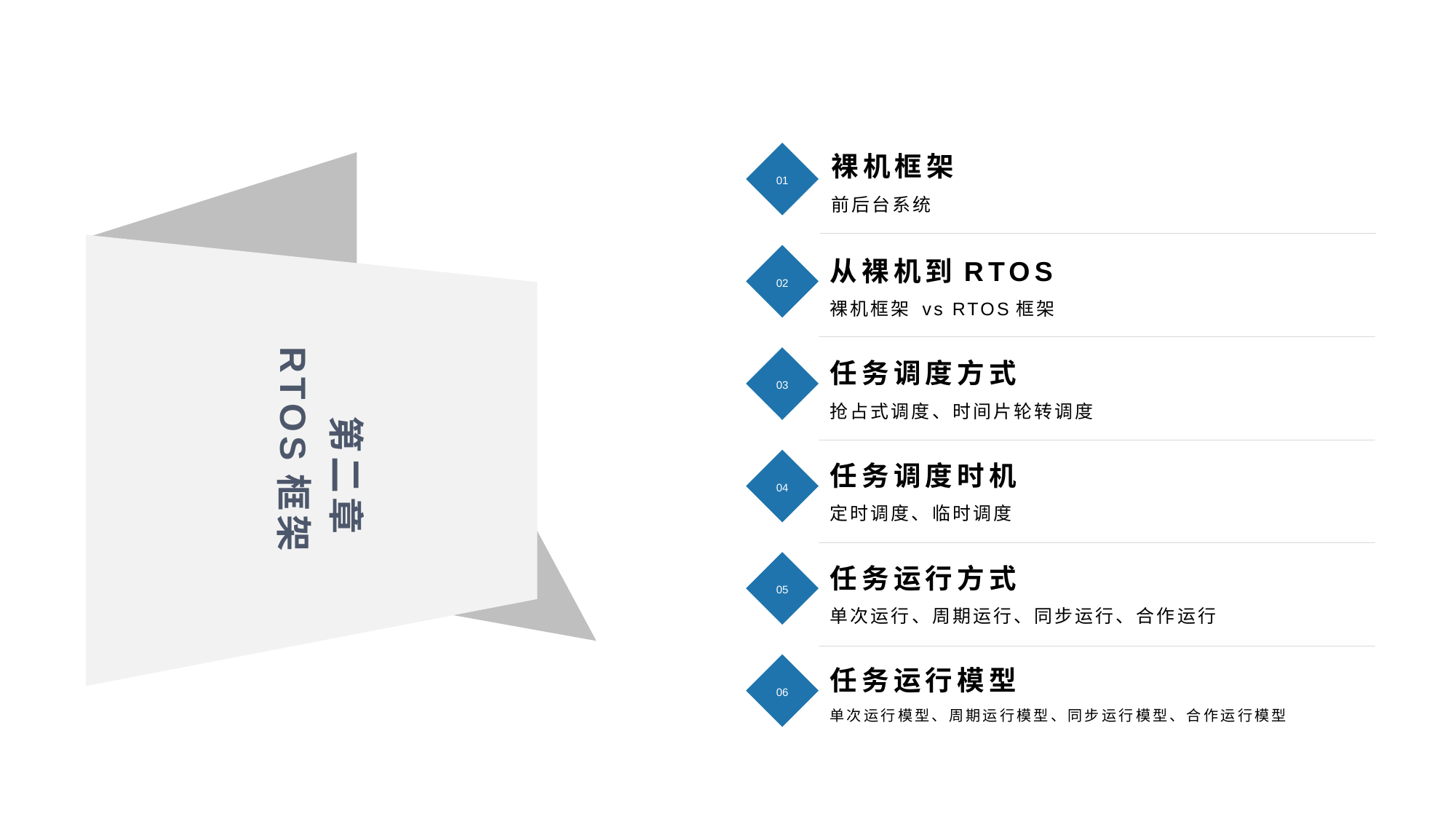

裸机框架

01
前后台系统
从裸机到RTOS
02
裸机框架 vs RTOS框架
第二章  RTOS框架
任务调度方式
03
抢占式调度、时间片轮转调度

任务调度时机
04
定时调度、临时调度
任务运行方式
05
单次运行、周期运行、同步运行、合作运行
任务运行模型
06
单次运行模型、周期运行模型、同步运行模型、合作运行模型